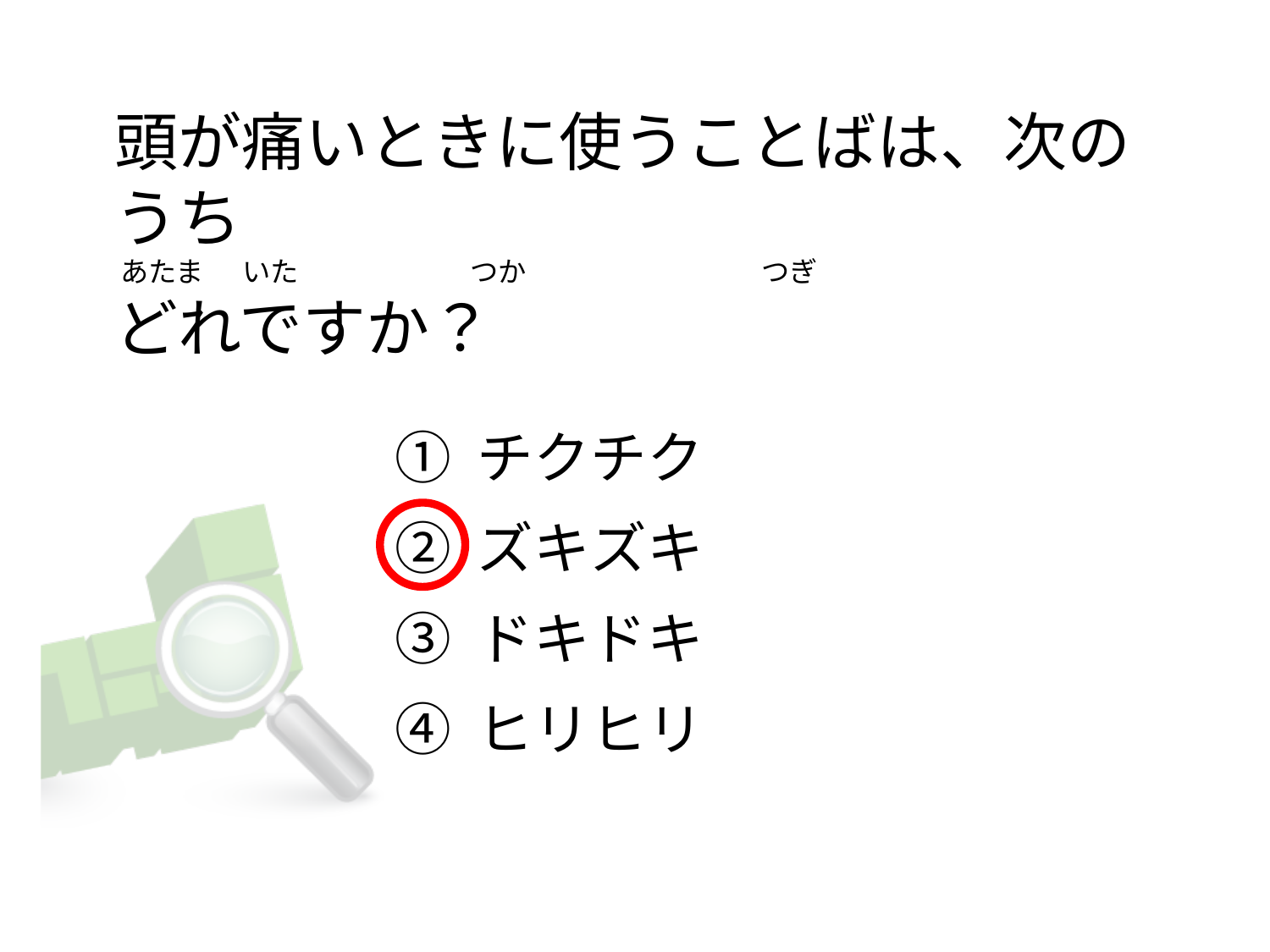

# 頭が痛いときに使うことばは、次のうち  あたま      いた                           つか                                     つぎ どれですか？
① チクチク
② ズキズキ
③ ドキドキ
④ ヒリヒリ